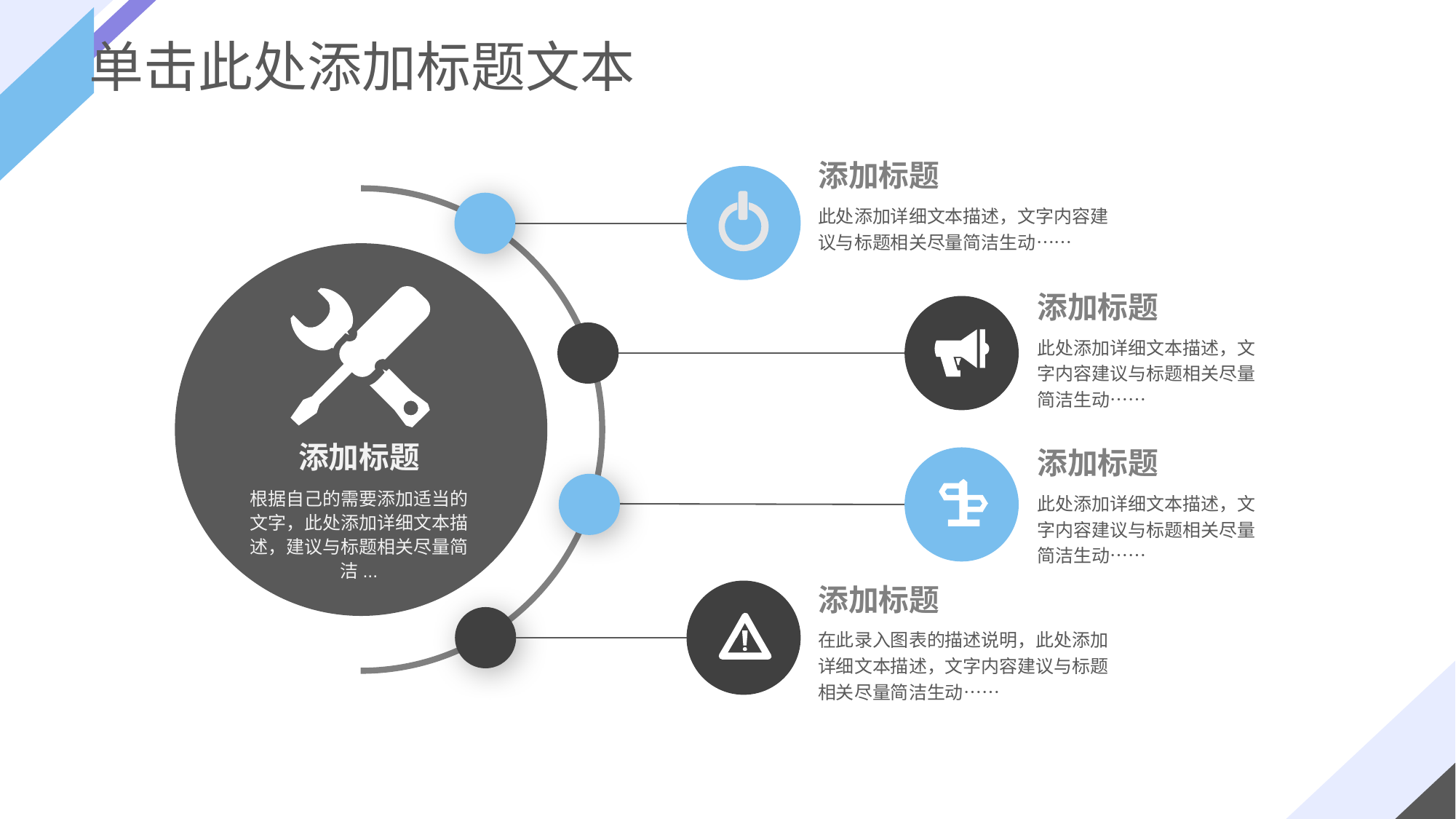

单击此处添加标题文本
添加标题

此处添加详细文本描述，文字内容建议与标题相关尽量简洁生动……

添加标题

此处添加详细文本描述，文字内容建议与标题相关尽量简洁生动……
添加标题
添加标题

根据自己的需要添加适当的文字，此处添加详细文本描述，建议与标题相关尽量简洁...
此处添加详细文本描述，文字内容建议与标题相关尽量简洁生动……
添加标题

在此录入图表的描述说明，此处添加详细文本描述，文字内容建议与标题相关尽量简洁生动……